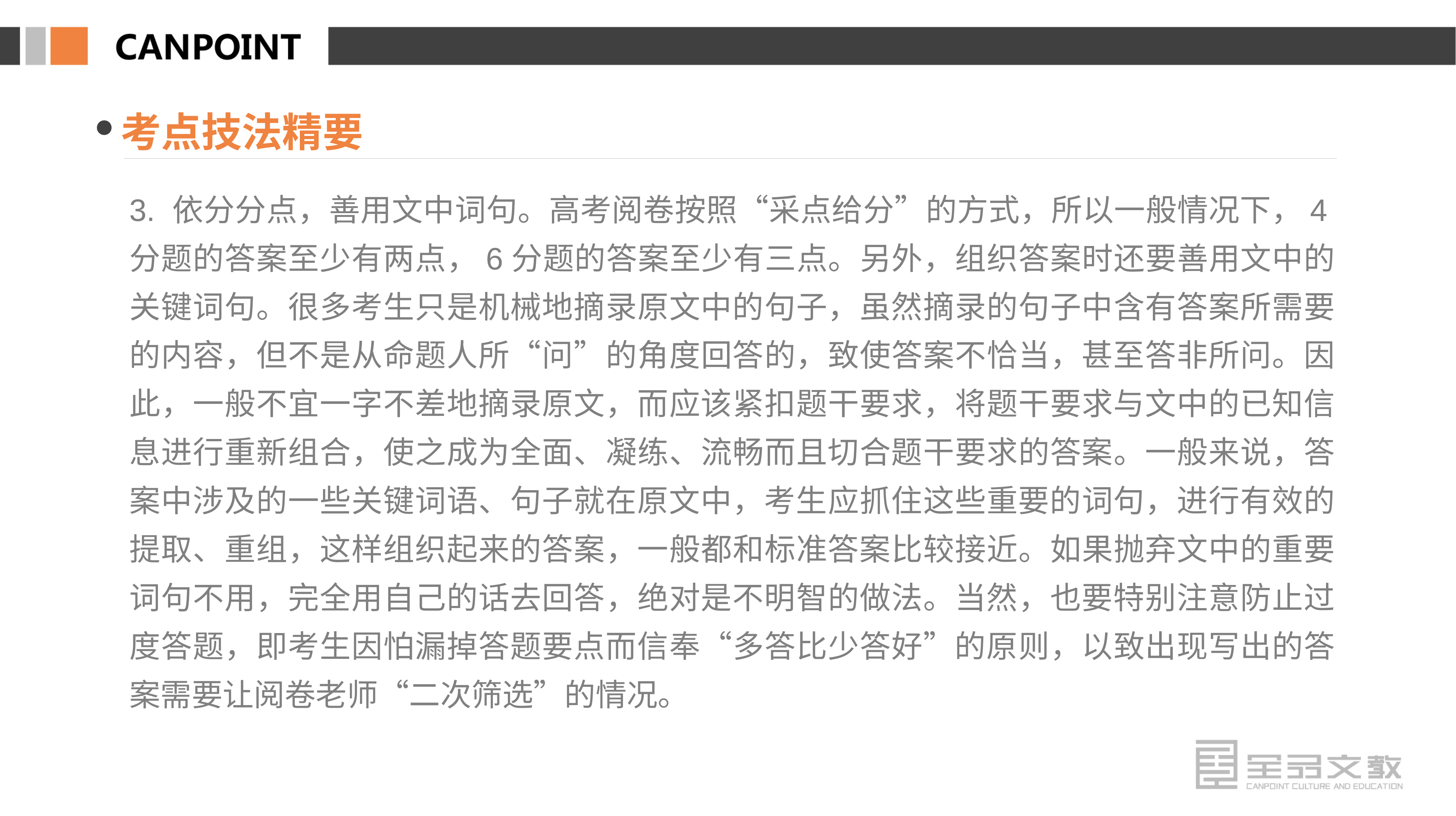

考点技法精要

3. 依分分点，善用文中词句。高考阅卷按照“采点给分”的方式，所以一般情况下，4分题的答案至少有两点，6分题的答案至少有三点。另外，组织答案时还要善用文中的关键词句。很多考生只是机械地摘录原文中的句子，虽然摘录的句子中含有答案所需要的内容，但不是从命题人所“问”的角度回答的，致使答案不恰当，甚至答非所问。因此，一般不宜一字不差地摘录原文，而应该紧扣题干要求，将题干要求与文中的已知信息进行重新组合，使之成为全面、凝练、流畅而且切合题干要求的答案。一般来说，答案中涉及的一些关键词语、句子就在原文中，考生应抓住这些重要的词句，进行有效的提取、重组，这样组织起来的答案，一般都和标准答案比较接近。如果抛弃文中的重要词句不用，完全用自己的话去回答，绝对是不明智的做法。当然，也要特别注意防止过度答题，即考生因怕漏掉答题要点而信奉“多答比少答好”的原则，以致出现写出的答案需要让阅卷老师“二次筛选”的情况。